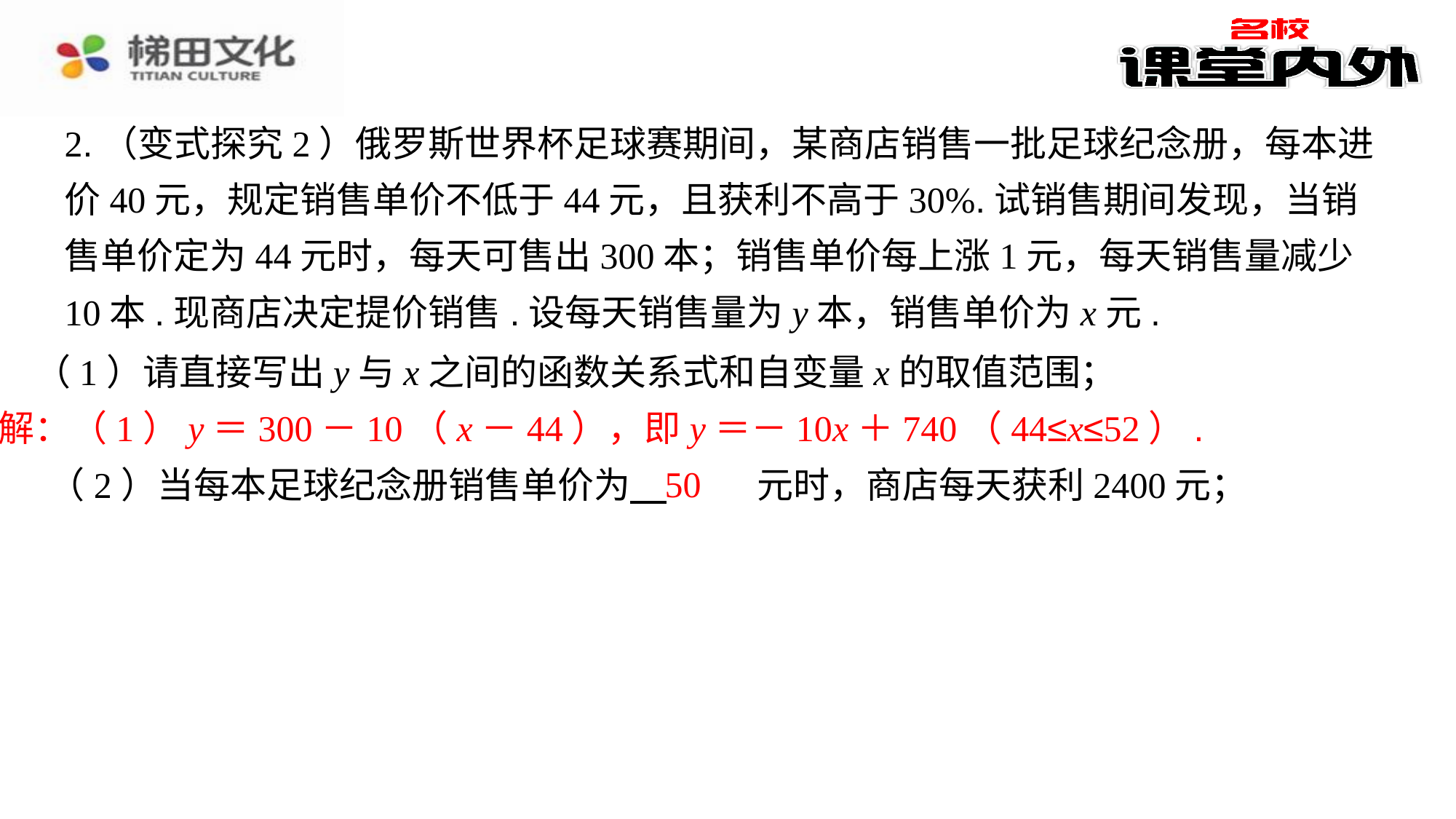

2.（变式探究2）俄罗斯世界杯足球赛期间，某商店销售一批足球纪念册，每本进价40元，规定销售单价不低于44元，且获利不高于30%.试销售期间发现，当销售单价定为44元时，每天可售出300本；销售单价每上涨1元，每天销售量减少10本.现商店决定提价销售.设每天销售量为y本，销售单价为x元.
（1）请直接写出y与x之间的函数关系式和自变量x的取值范围；
解：（1）y＝300－10（x－44），即y＝－10x＋740（44≤x≤52）.
50
（2）当每本足球纪念册销售单价为 　50　⁠元时，商店每天获利2400元；